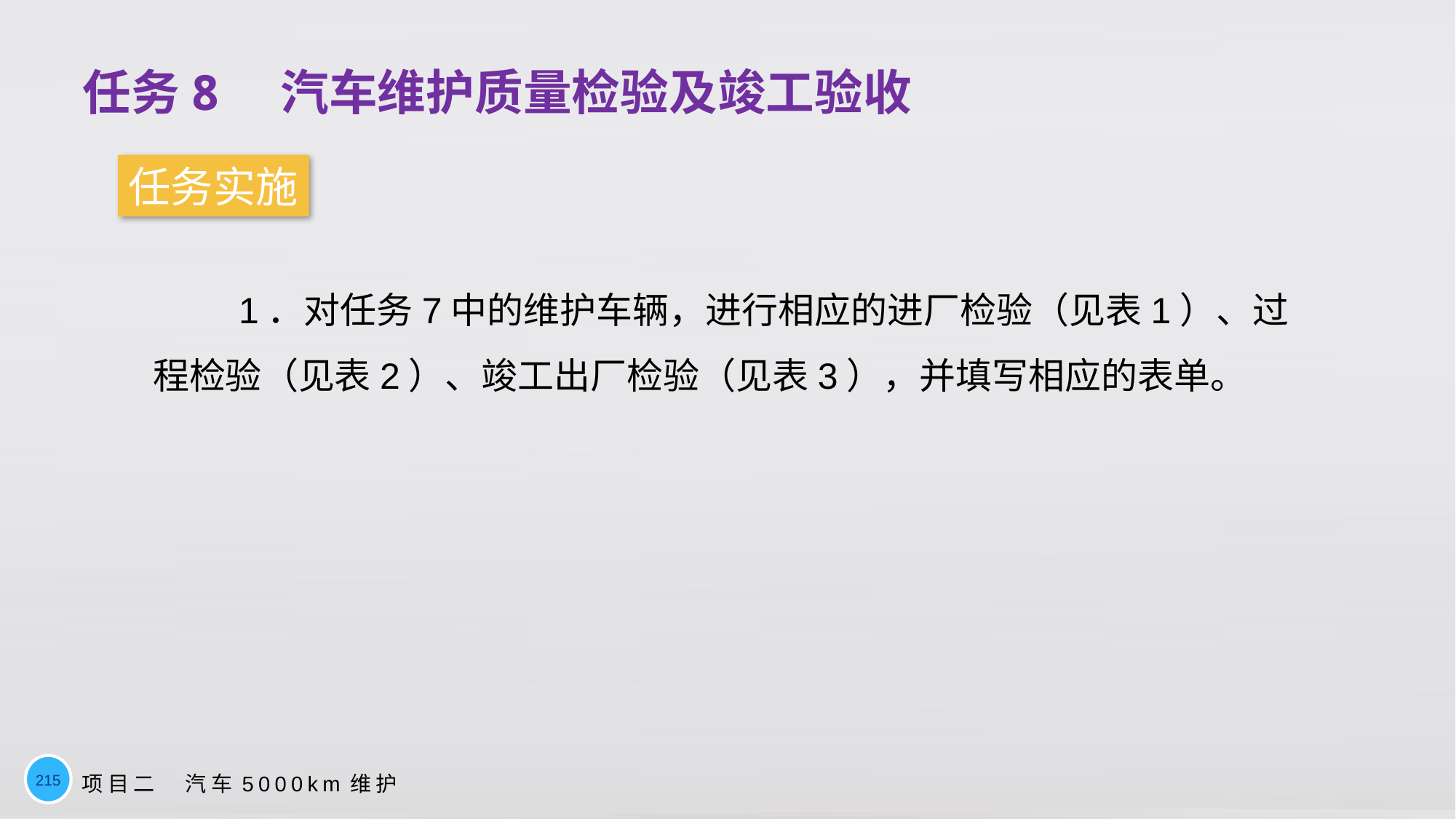

任务8　汽车维护质量检验及竣工验收
任务实施
1．对任务7中的维护车辆，进行相应的进厂检验（见表1）、过程检验（见表2）、竣工出厂检验（见表3），并填写相应的表单。
215